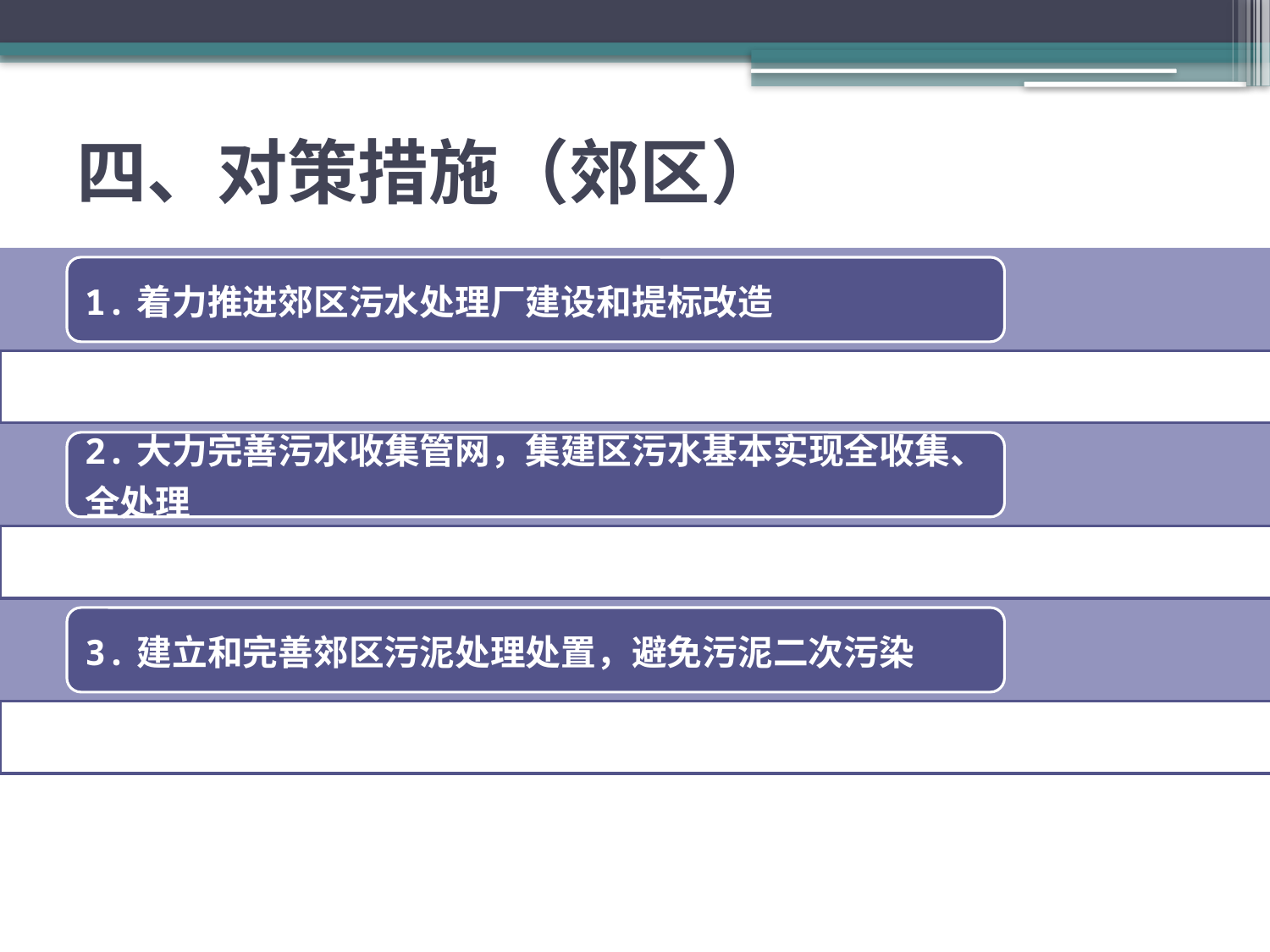

# 四、对策措施（郊区）
1.着力推进郊区污水处理厂建设和提标改造
2.大力完善污水收集管网，集建区污水基本实现全收集、全处理
3.建立和完善郊区污泥处理处置，避免污泥二次污染